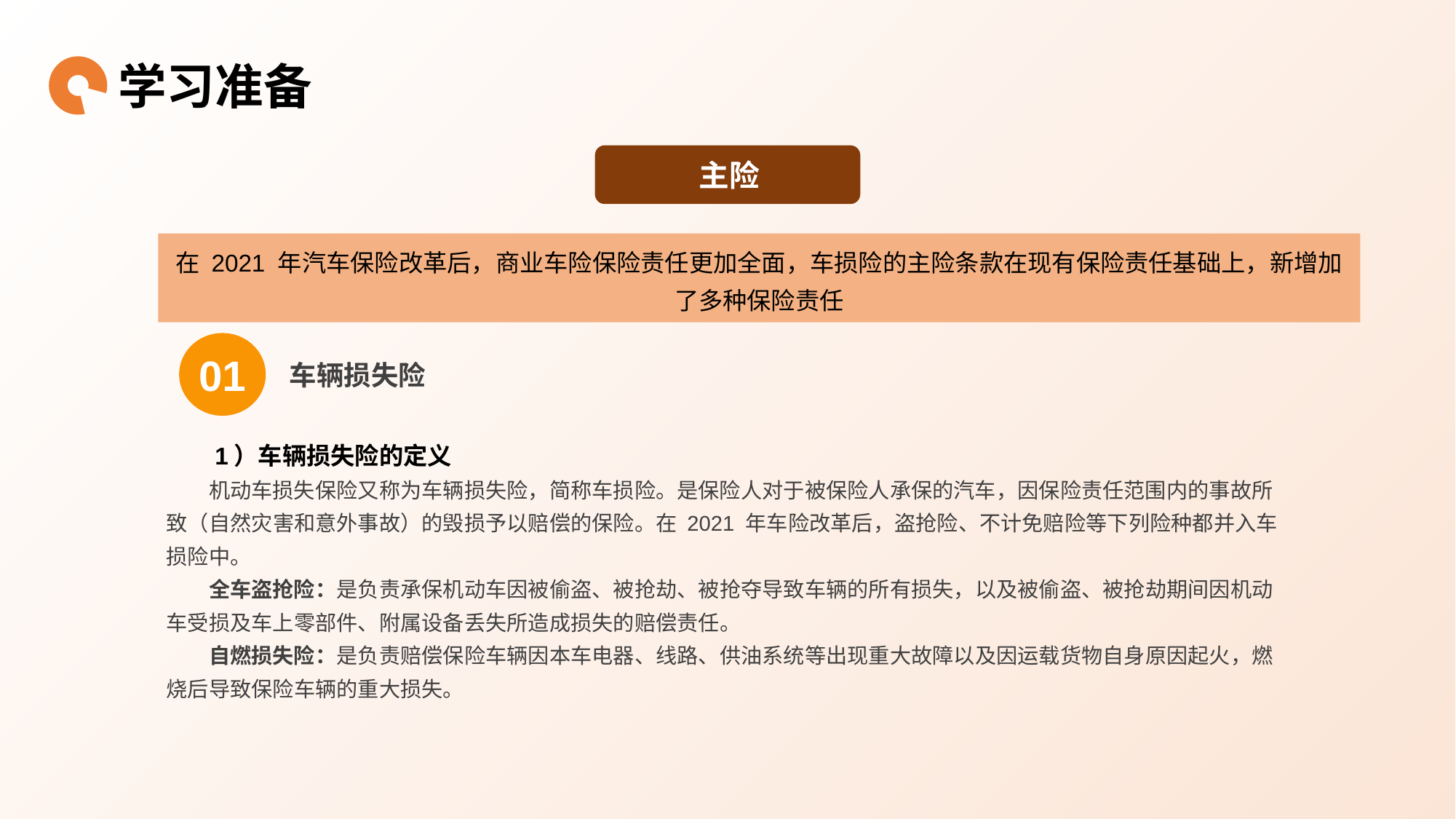

学习准备

主险
在 2021 年汽车保险改革后，商业车险保险责任更加全面，车损险的主险条款在现有保险责任基础上，新增加了多种保险责任
01
 车辆损失险
1）车辆损失险的定义
机动车损失保险又称为车辆损失险，简称车损险。是保险人对于被保险人承保的汽车，因保险责任范围内的事故所致（自然灾害和意外事故）的毁损予以赔偿的保险。在 2021 年车险改革后，盗抢险、不计免赔险等下列险种都并入车损险中。
全车盗抢险：是负责承保机动车因被偷盗、被抢劫、被抢夺导致车辆的所有损失，以及被偷盗、被抢劫期间因机动车受损及车上零部件、附属设备丢失所造成损失的赔偿责任。
自燃损失险：是负责赔偿保险车辆因本车电器、线路、供油系统等出现重大故障以及因运载货物自身原因起火，燃烧后导致保险车辆的重大损失。